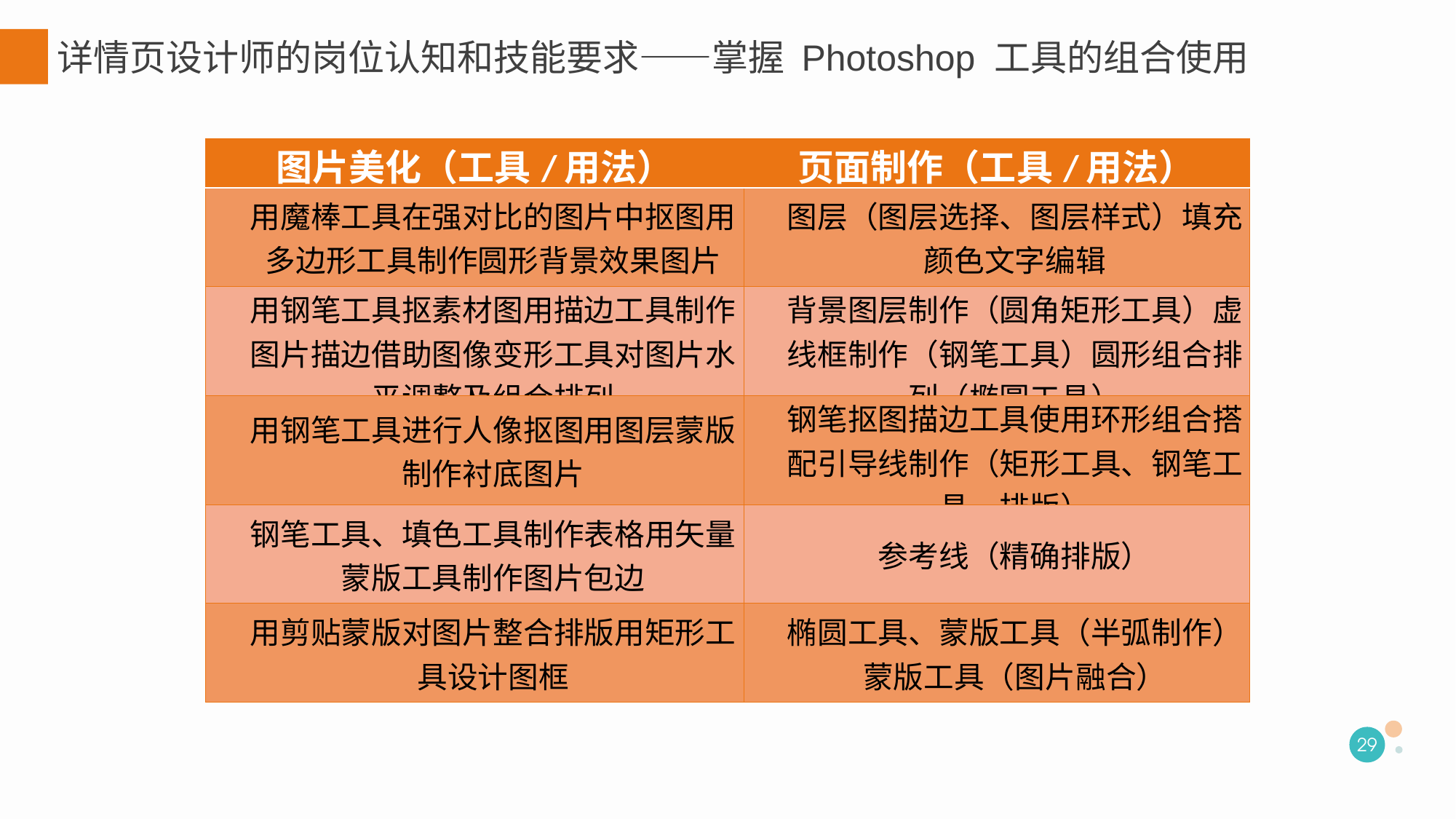

详情页设计师的岗位认知和技能要求——掌握 Photoshop 工具的组合使用

| 图片美化（工具/用法） | 页面制作（工具/用法） |
| --- | --- |
| 用魔棒工具在强对比的图片中抠图用多边形工具制作圆形背景效果图片 | 图层（图层选择、图层样式）填充颜色文字编辑 |
| 用钢笔工具抠素材图用描边工具制作图片描边借助图像变形工具对图片水平调整及组合排列 | 背景图层制作（圆角矩形工具）虚线框制作（钢笔工具）圆形组合排列（椭圆工具） |
| 用钢笔工具进行人像抠图用图层蒙版制作衬底图片 | 钢笔抠图描边工具使用环形组合搭配引导线制作（矩形工具、钢笔工具、排版） |
| 钢笔工具、填色工具制作表格用矢量蒙版工具制作图片包边 | 参考线（精确排版） |
| 用剪贴蒙版对图片整合排版用矩形工具设计图框 | 椭圆工具、蒙版工具（半弧制作）蒙版工具（图片融合） |
29